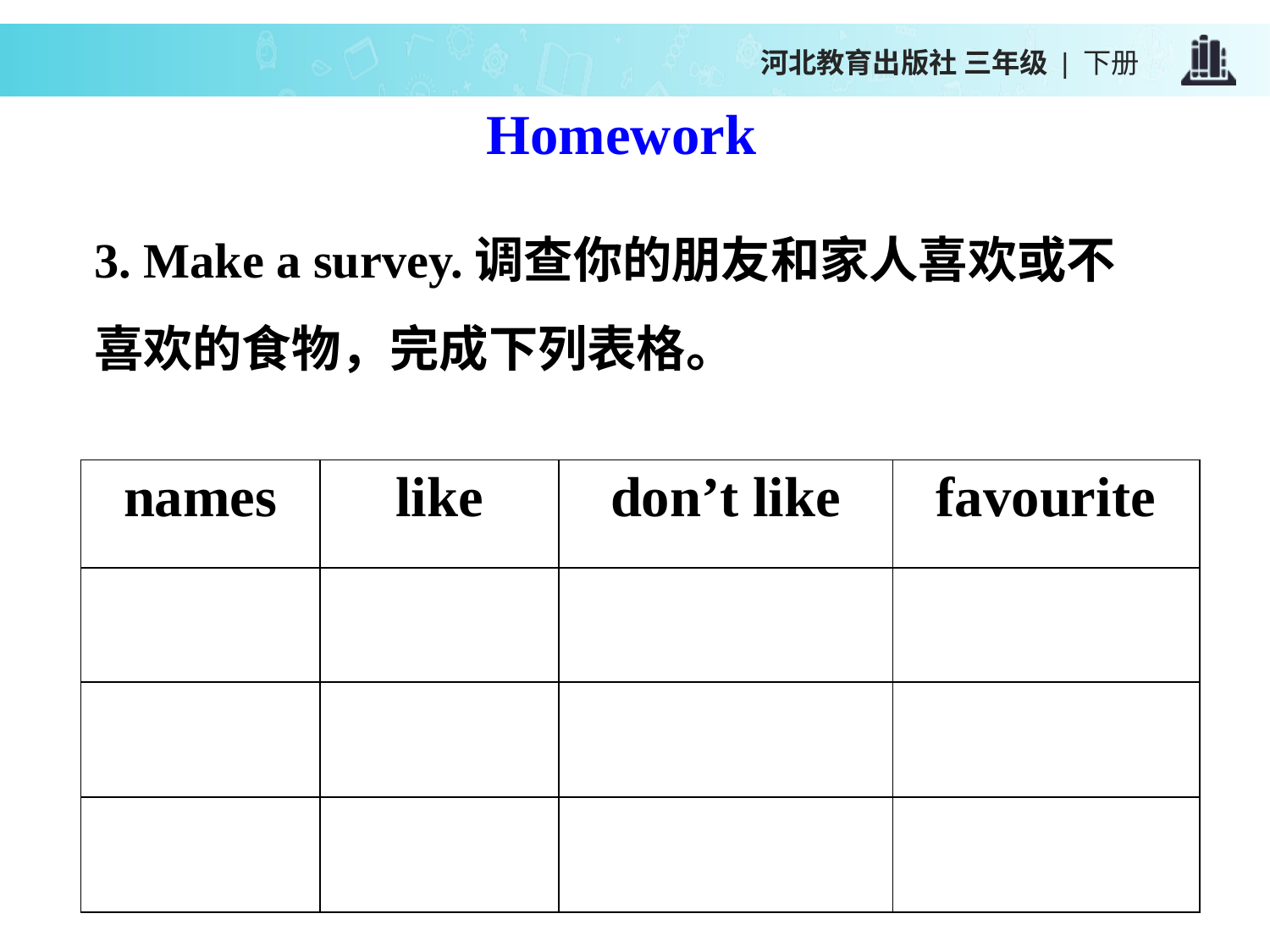

河北教育出版社 三年级 | 下册
Homework

3. Make a survey.调查你的朋友和家人喜欢或不喜欢的食物，完成下列表格。
| names | like | don’t like | favourite |
| --- | --- | --- | --- |
|  |  |  |  |
|  |  |  |  |
|  |  |  |  |